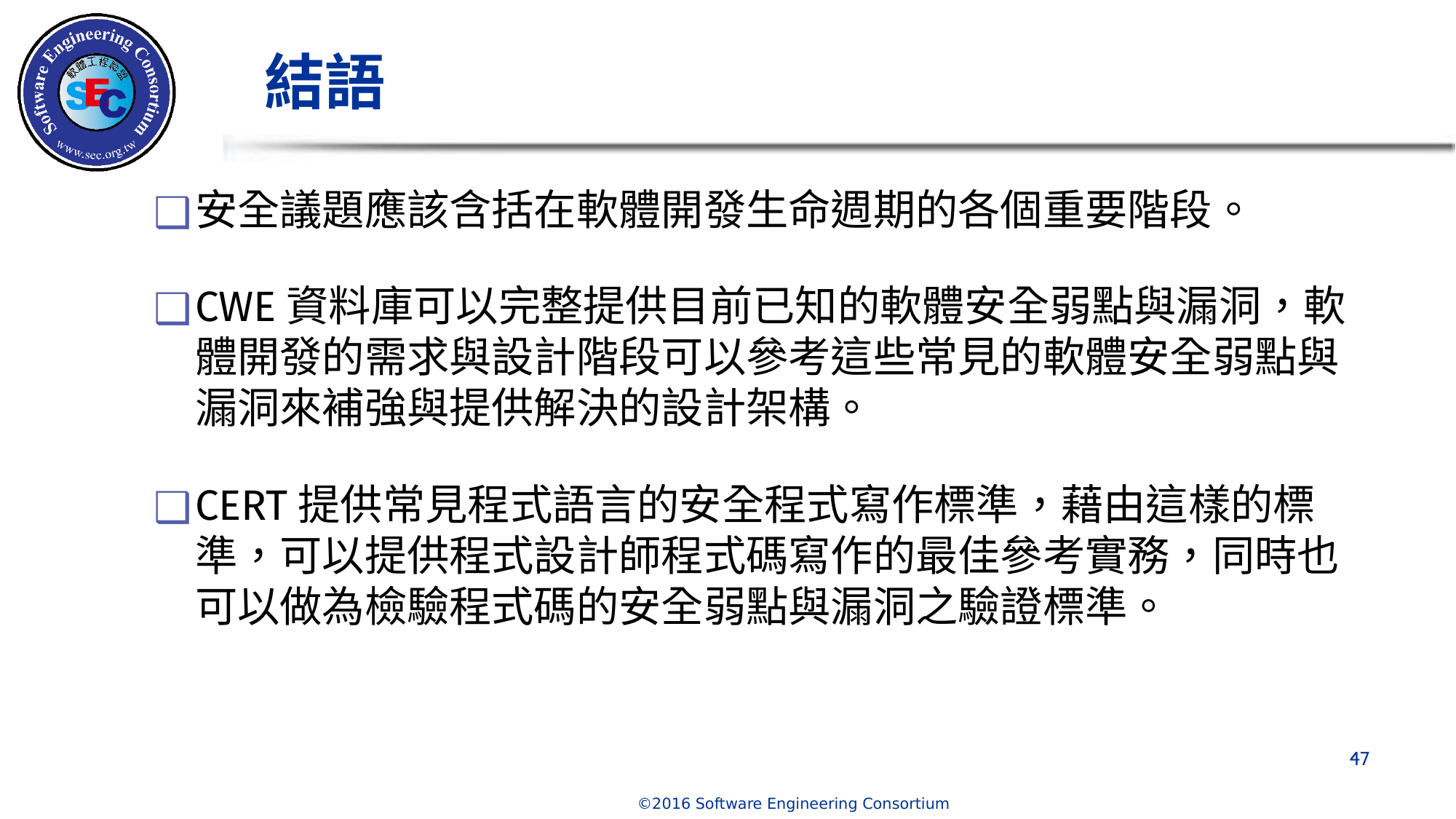

# 結語
安全議題應該含括在軟體開發生命週期的各個重要階段。
CWE資料庫可以完整提供目前已知的軟體安全弱點與漏洞，軟體開發的需求與設計階段可以參考這些常見的軟體安全弱點與漏洞來補強與提供解決的設計架構。
CERT提供常見程式語言的安全程式寫作標準，藉由這樣的標準，可以提供程式設計師程式碼寫作的最佳參考實務，同時也可以做為檢驗程式碼的安全弱點與漏洞之驗證標準。
47